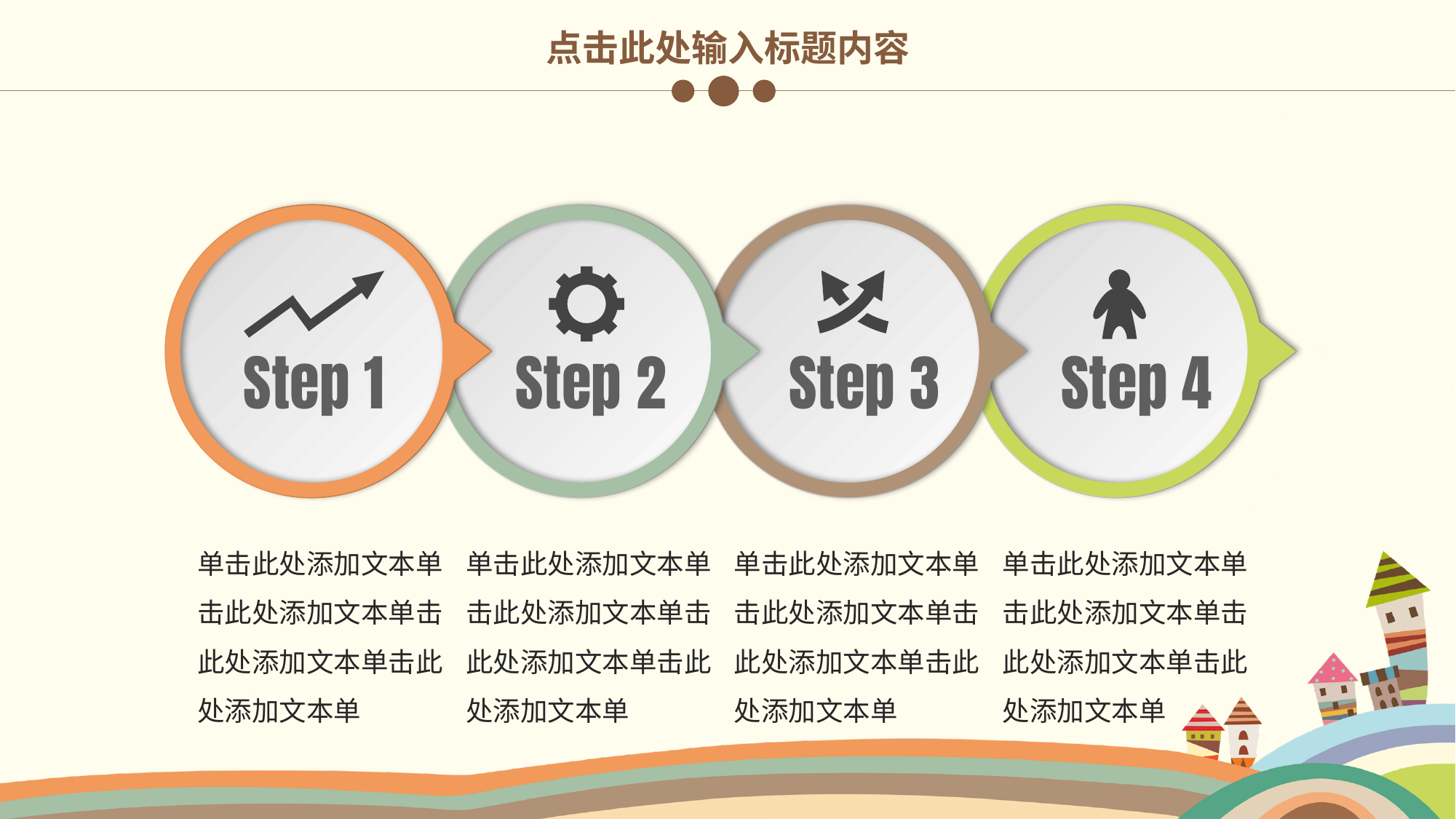

点击此处输入标题内容

Step 1

Step 2

Step 3

Step 4
单击此处添加文本单击此处添加文本单击此处添加文本单击此处添加文本单
单击此处添加文本单击此处添加文本单击此处添加文本单击此处添加文本单
单击此处添加文本单击此处添加文本单击此处添加文本单击此处添加文本单
单击此处添加文本单击此处添加文本单击此处添加文本单击此处添加文本单